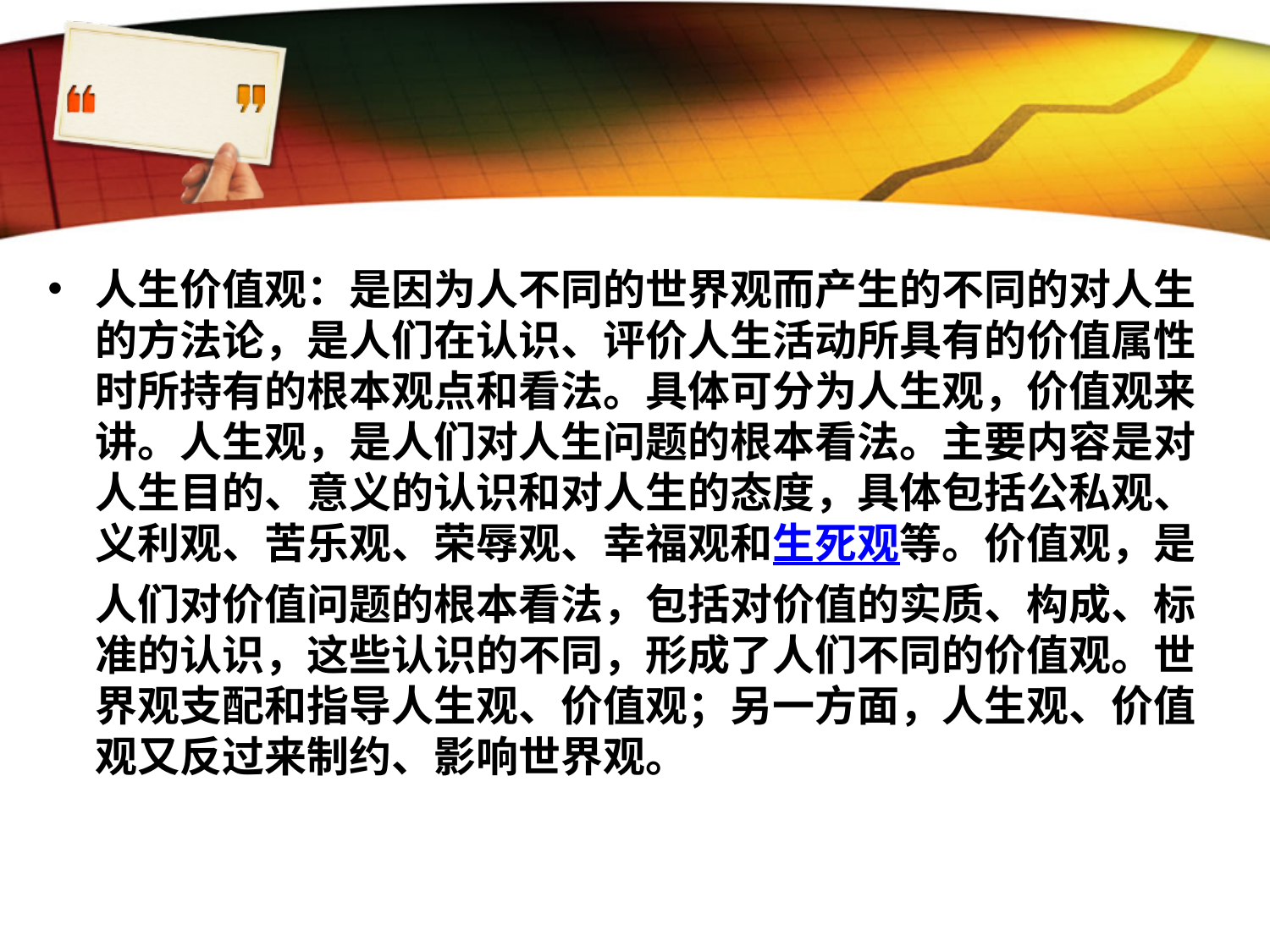

人生价值观：是因为人不同的世界观而产生的不同的对人生的方法论，是人们在认识、评价人生活动所具有的价值属性时所持有的根本观点和看法。具体可分为人生观，价值观来讲。人生观，是人们对人生问题的根本看法。主要内容是对人生目的、意义的认识和对人生的态度，具体包括公私观、义利观、苦乐观、荣辱观、幸福观和生死观等。价值观，是人们对价值问题的根本看法，包括对价值的实质、构成、标准的认识，这些认识的不同，形成了人们不同的价值观。世界观支配和指导人生观、价值观；另一方面，人生观、价值观又反过来制约、影响世界观。